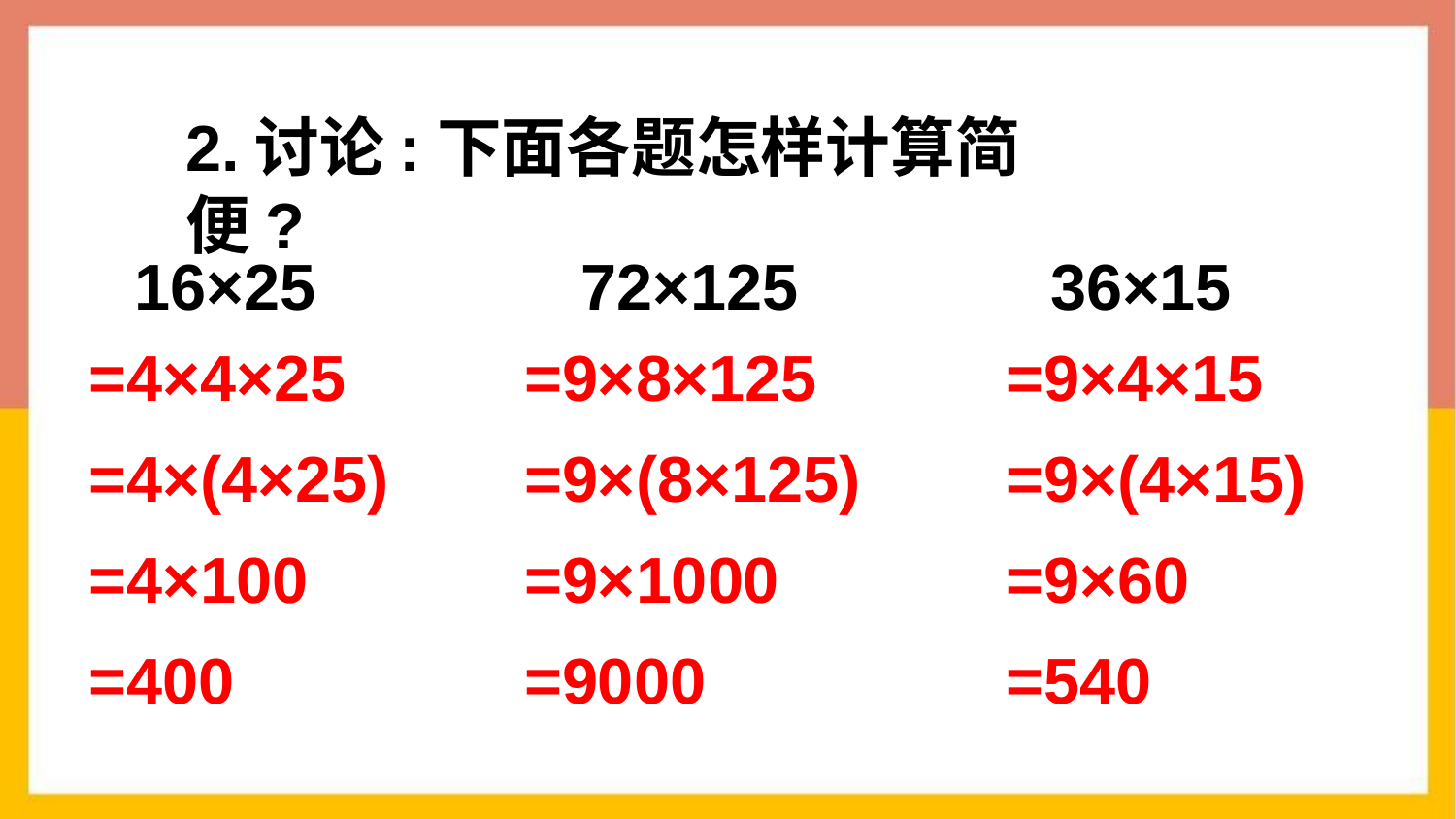

2.讨论:下面各题怎样计算简便?
16×25
72×125
36×15
=4×4×25
=4×(4×25)
=4×100
=400
=9×8×125
=9×(8×125)
=9×1000
=9000
=9×4×15
=9×(4×15)
=9×60
=540